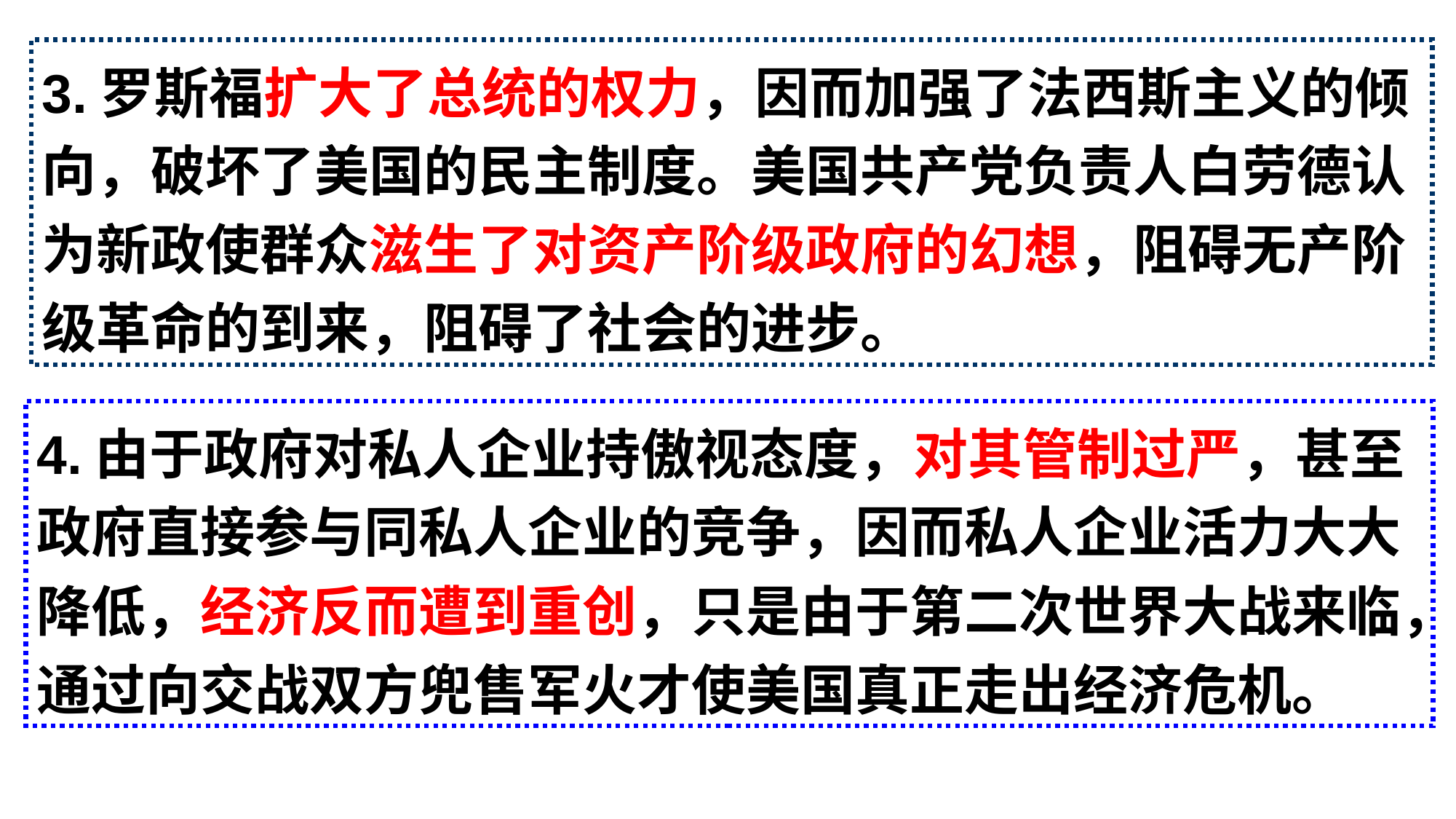

3.罗斯福扩大了总统的权力，因而加强了法西斯主义的倾向，破坏了美国的民主制度。美国共产党负责人白劳德认为新政使群众滋生了对资产阶级政府的幻想，阻碍无产阶级革命的到来，阻碍了社会的进步。
4.由于政府对私人企业持傲视态度，对其管制过严，甚至政府直接参与同私人企业的竞争，因而私人企业活力大大降低，经济反而遭到重创，只是由于第二次世界大战来临，通过向交战双方兜售军火才使美国真正走出经济危机。